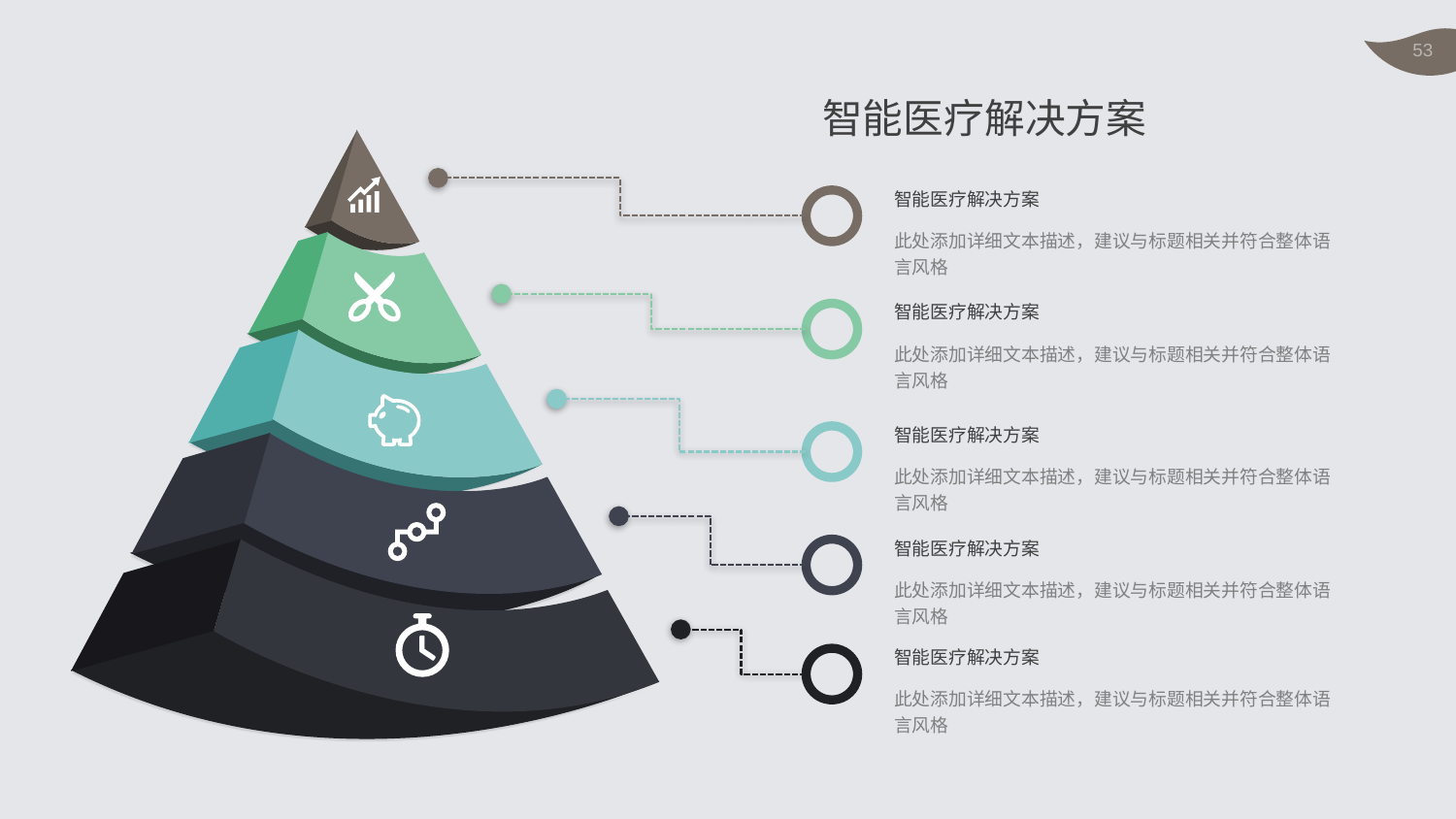

智能医疗解决方案

智能医疗解决方案

此处添加详细文本描述，建议与标题相关并符合整体语言风格

智能医疗解决方案

此处添加详细文本描述，建议与标题相关并符合整体语言风格

智能医疗解决方案

此处添加详细文本描述，建议与标题相关并符合整体语言风格

智能医疗解决方案

此处添加详细文本描述，建议与标题相关并符合整体语言风格

智能医疗解决方案

此处添加详细文本描述，建议与标题相关并符合整体语言风格